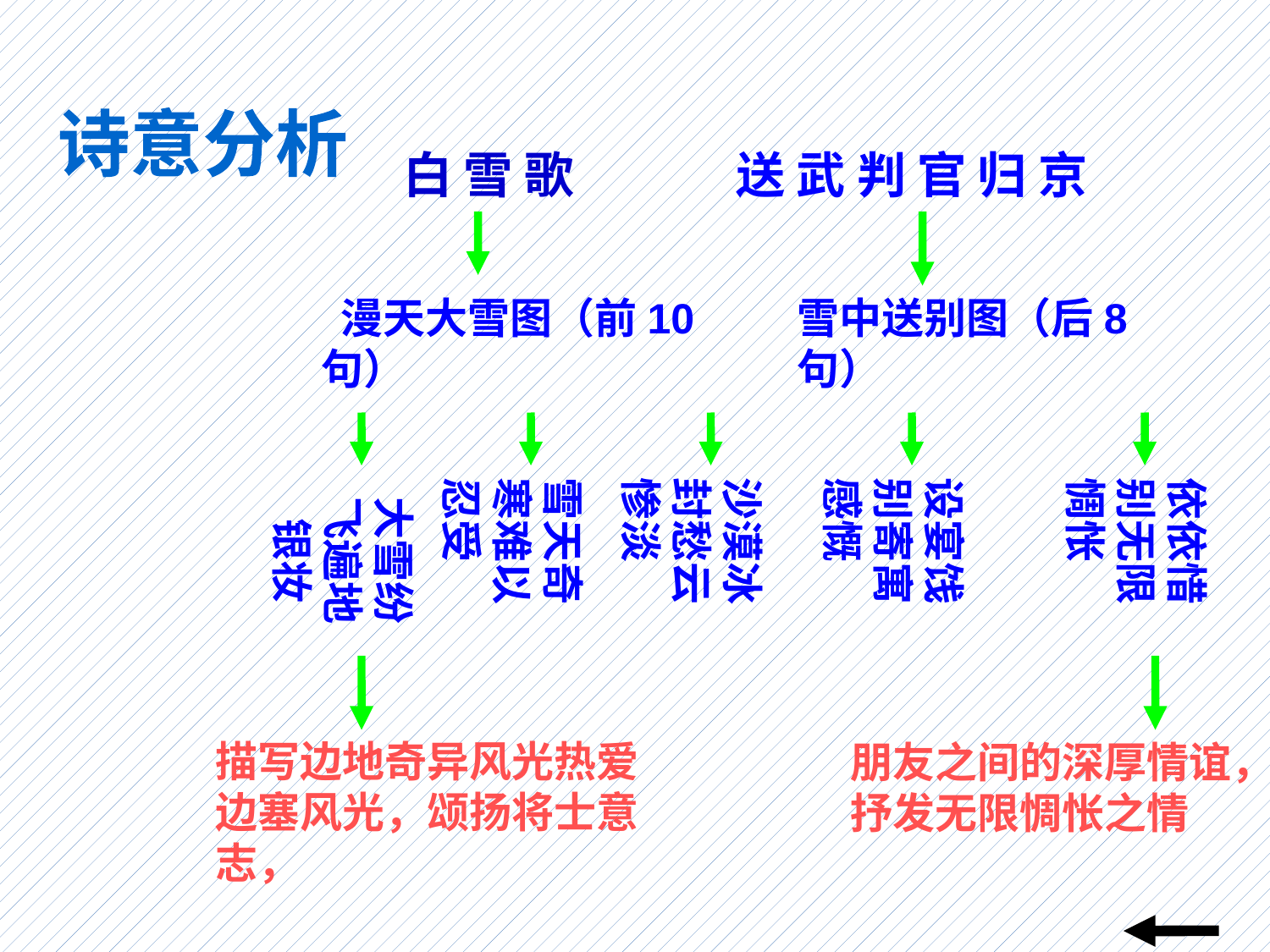

诗意分析
白 雪 歌
送 武 判 官 归 京

 漫天大雪图（前10句）
雪中送别图（后8句）

大雪纷飞遍地银妆
雪天奇寒难以忍受
沙漠冰封愁云惨淡
设宴饯别寄寓感慨
依依惜别无限惆怅

描写边地奇异风光热爱边塞风光，颂扬将士意志，
朋友之间的深厚情谊，抒发无限惆怅之情